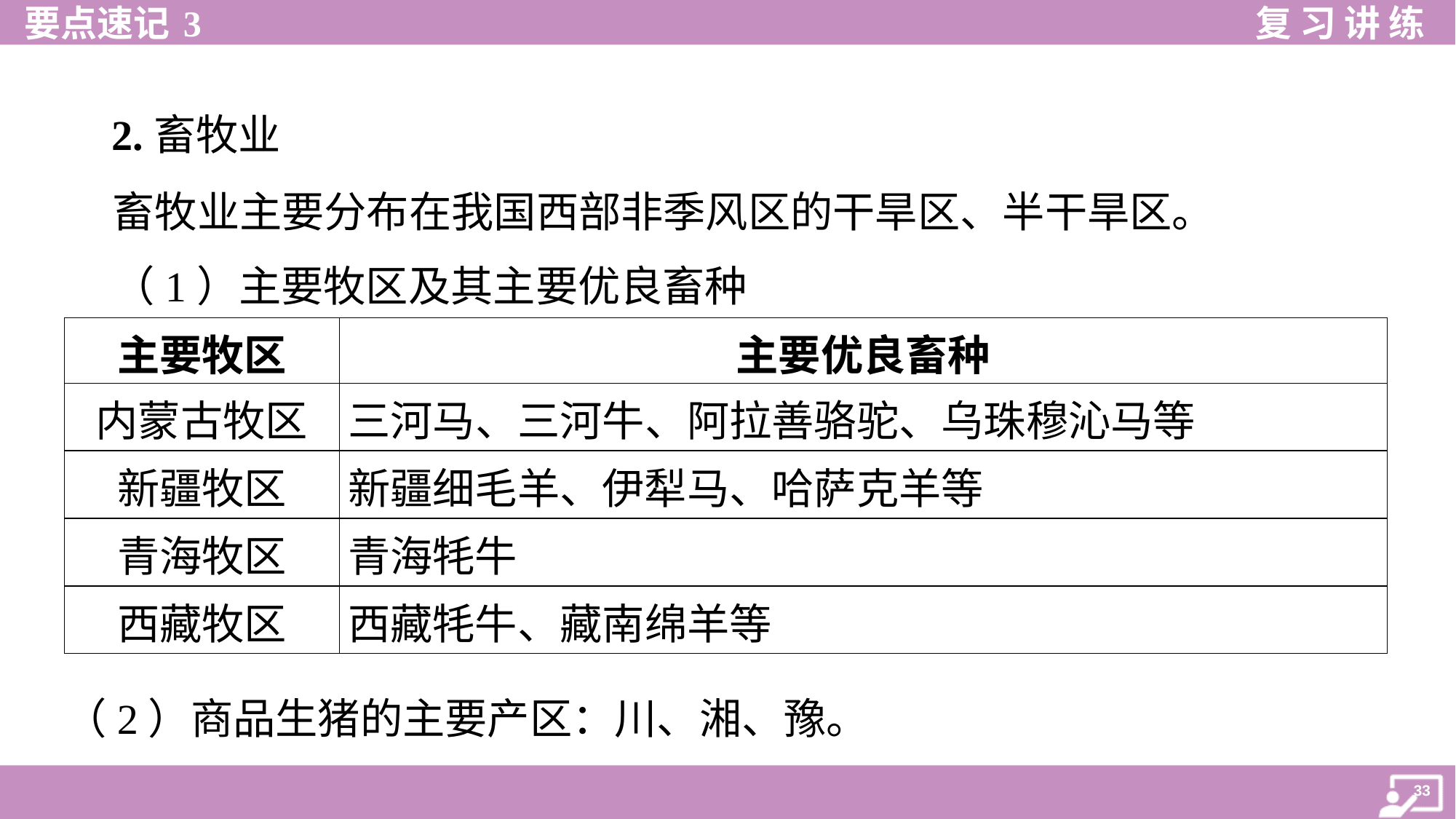

2.畜牧业
    畜牧业主要分布在我国西部非季风区的干旱区、半干旱区。
    （1）主要牧区及其主要优良畜种
| 主要牧区 | 主要优良畜种 |
| --- | --- |
| 内蒙古牧区 | 三河马、三河牛、阿拉善骆驼、乌珠穆沁马等 |
| 新疆牧区 | 新疆细毛羊、伊犁马、哈萨克羊等 |
| 青海牧区 | 青海牦牛 |
| 西藏牧区 | 西藏牦牛、藏南绵羊等 |
（2）商品生猪的主要产区：川、湘、豫。